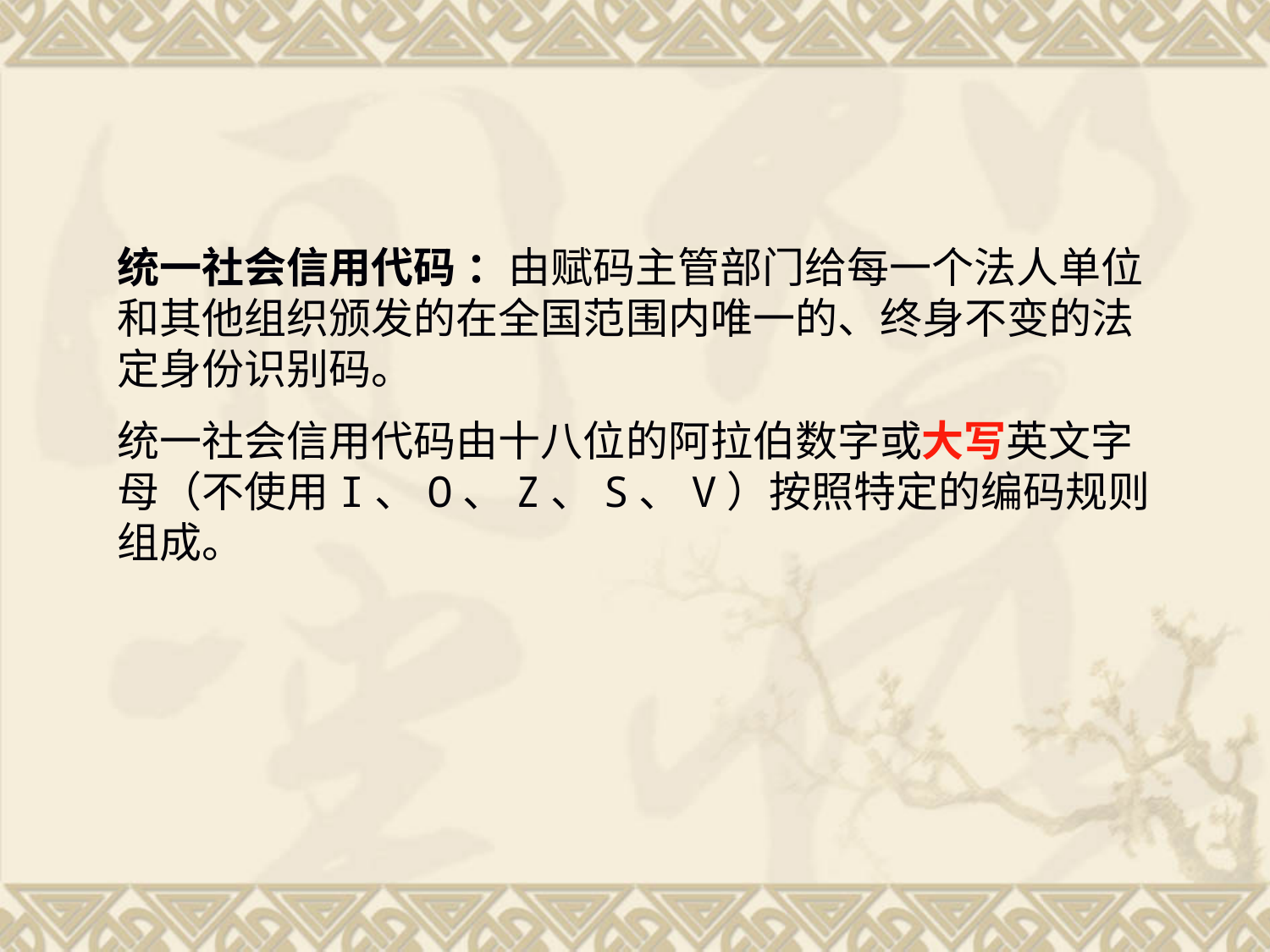

统一社会信用代码 ：由赋码主管部门给每一个法人单位和其他组织颁发的在全国范围内唯一的、终身不变的法定身份识别码。
统一社会信用代码由十八位的阿拉伯数字或大写英文字母（不使用I、O、Z、S、V）按照特定的编码规则组成。